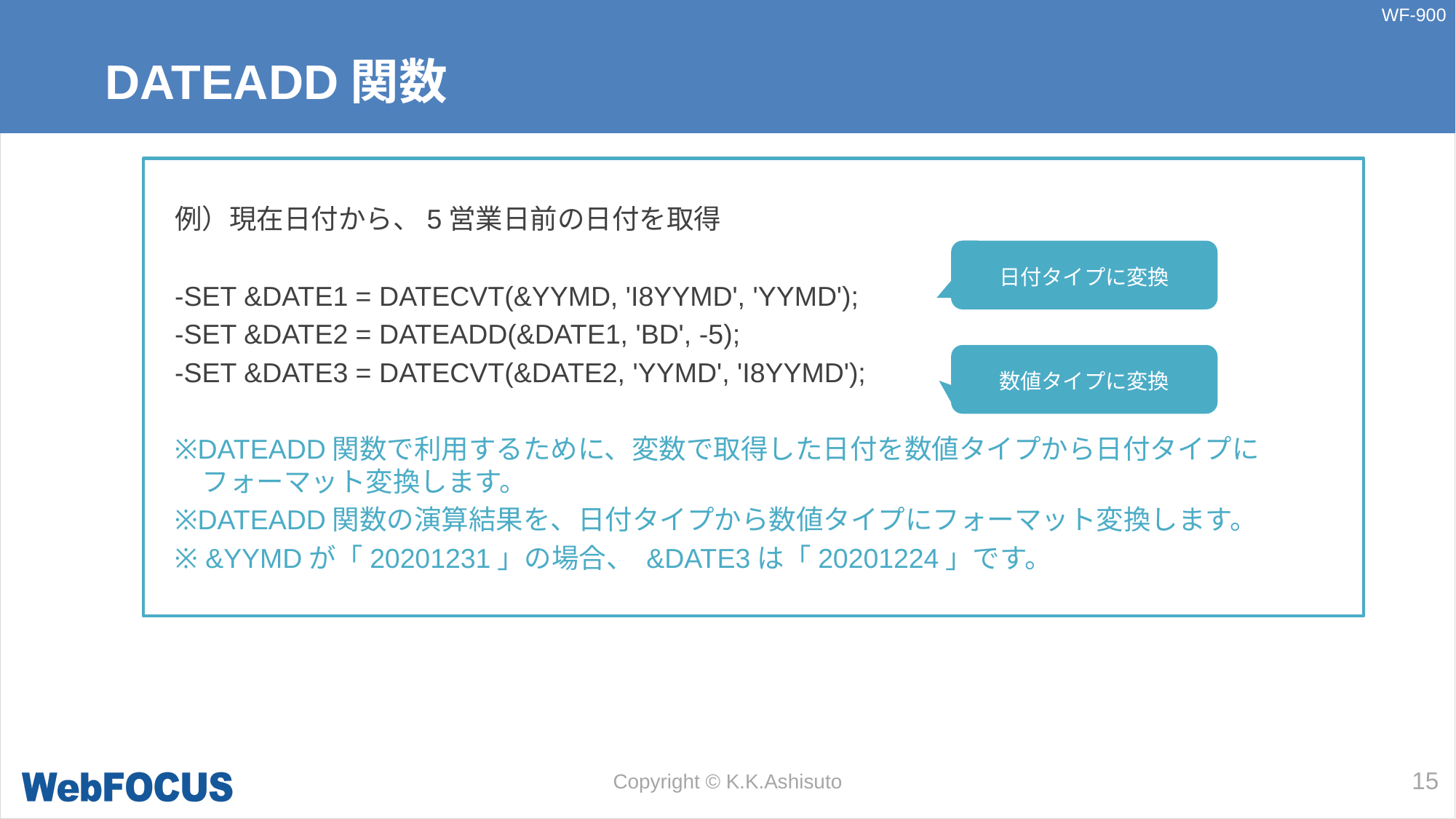

# DATEADD関数

例）現在日付から、5営業日前の日付を取得

-SET &DATE1 = DATECVT(&YYMD, 'I8YYMD', 'YYMD');
-SET &DATE2 = DATEADD(&DATE1, 'BD', -5);
-SET &DATE3 = DATECVT(&DATE2, 'YYMD', 'I8YYMD');

※DATEADD関数で利用するために、変数で取得した日付を数値タイプから日付タイプに
　フォーマット変換します。
※DATEADD関数の演算結果を、日付タイプから数値タイプにフォーマット変換します。
※ &YYMDが「20201231」の場合、 &DATE3は「20201224」です。

日付タイプに変換
数値タイプに変換